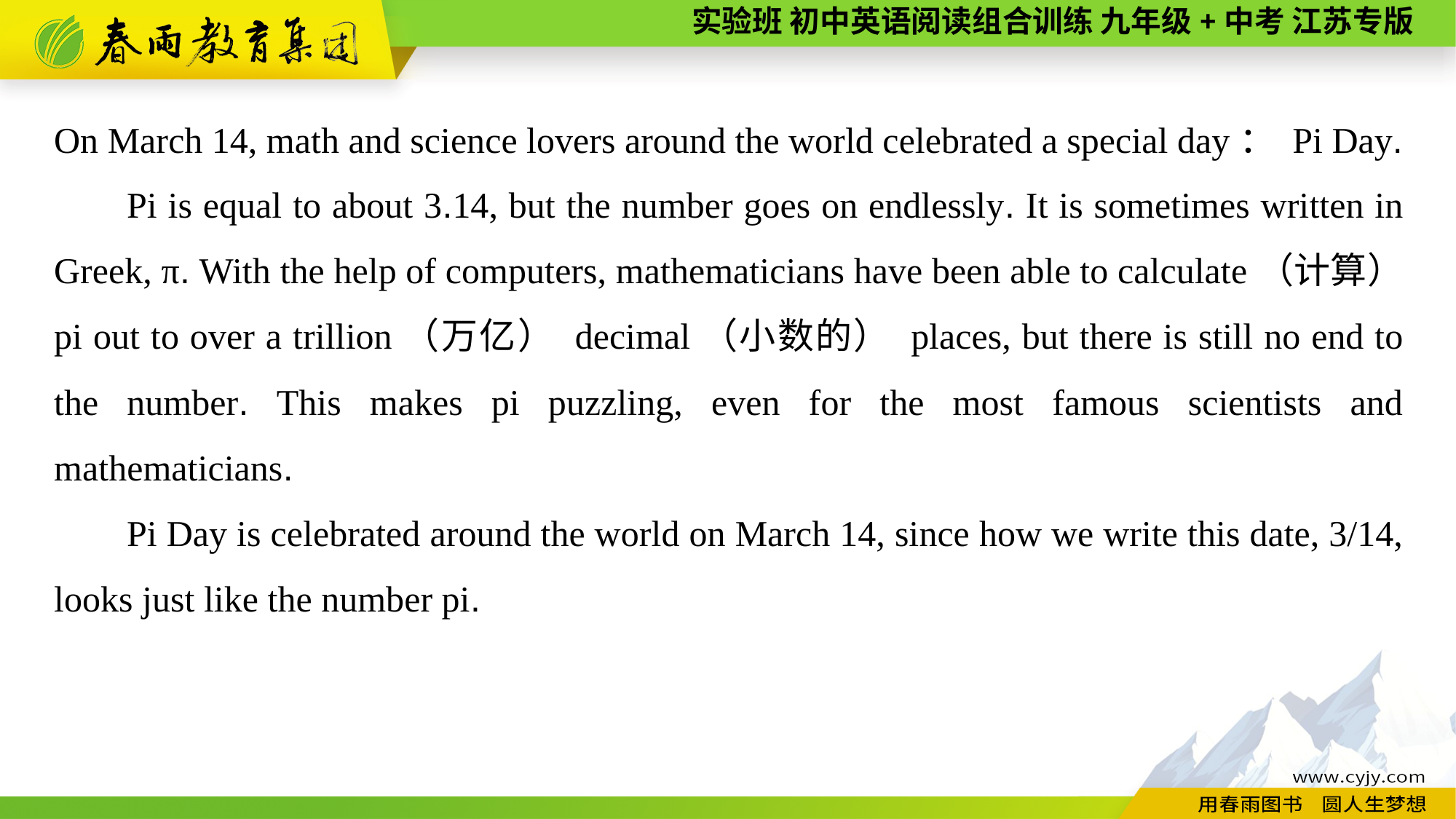

On March 14, math and science lovers around the world celebrated a special day： Pi Day.
Pi is equal to about 3.14, but the number goes on endlessly. It is sometimes written in Greek, π. With the help of computers, mathematicians have been able to calculate（计算） pi out to over a trillion（万亿） decimal（小数的） places, but there is still no end to the number. This makes pi puzzling, even for the most famous scientists and mathematicians.
Pi Day is celebrated around the world on March 14, since how we write this date, 3/14, looks just like the number pi.